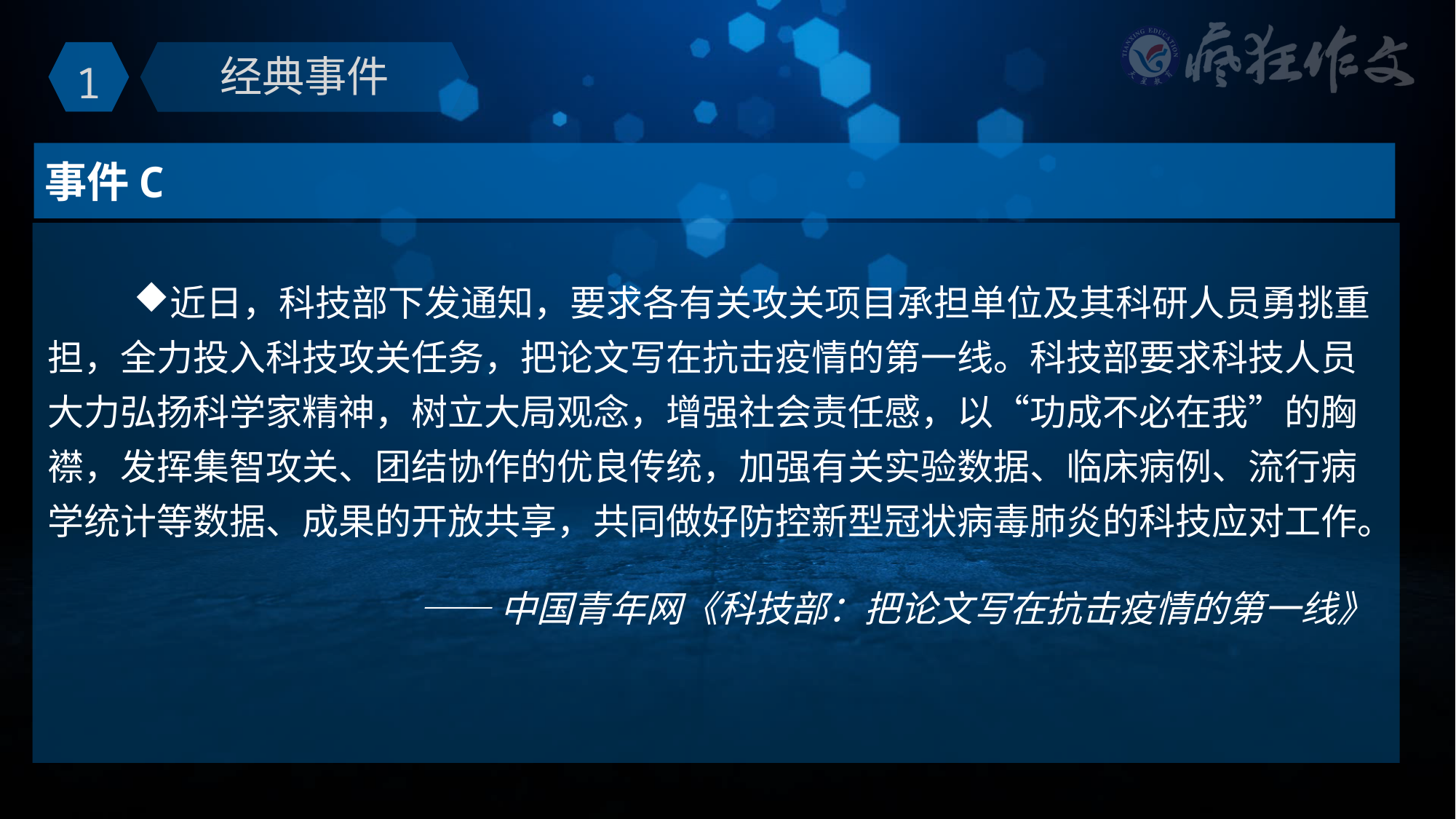

1

经典事件
事件C

近日，科技部下发通知，要求各有关攻关项目承担单位及其科研人员勇挑重担，全力投入科技攻关任务，把论文写在抗击疫情的第一线。科技部要求科技人员大力弘扬科学家精神，树立大局观念，增强社会责任感，以“功成不必在我”的胸襟，发挥集智攻关、团结协作的优良传统，加强有关实验数据、临床病例、流行病学统计等数据、成果的开放共享，共同做好防控新型冠状病毒肺炎的科技应对工作。

——中国青年网《科技部：把论文写在抗击疫情的第一线》